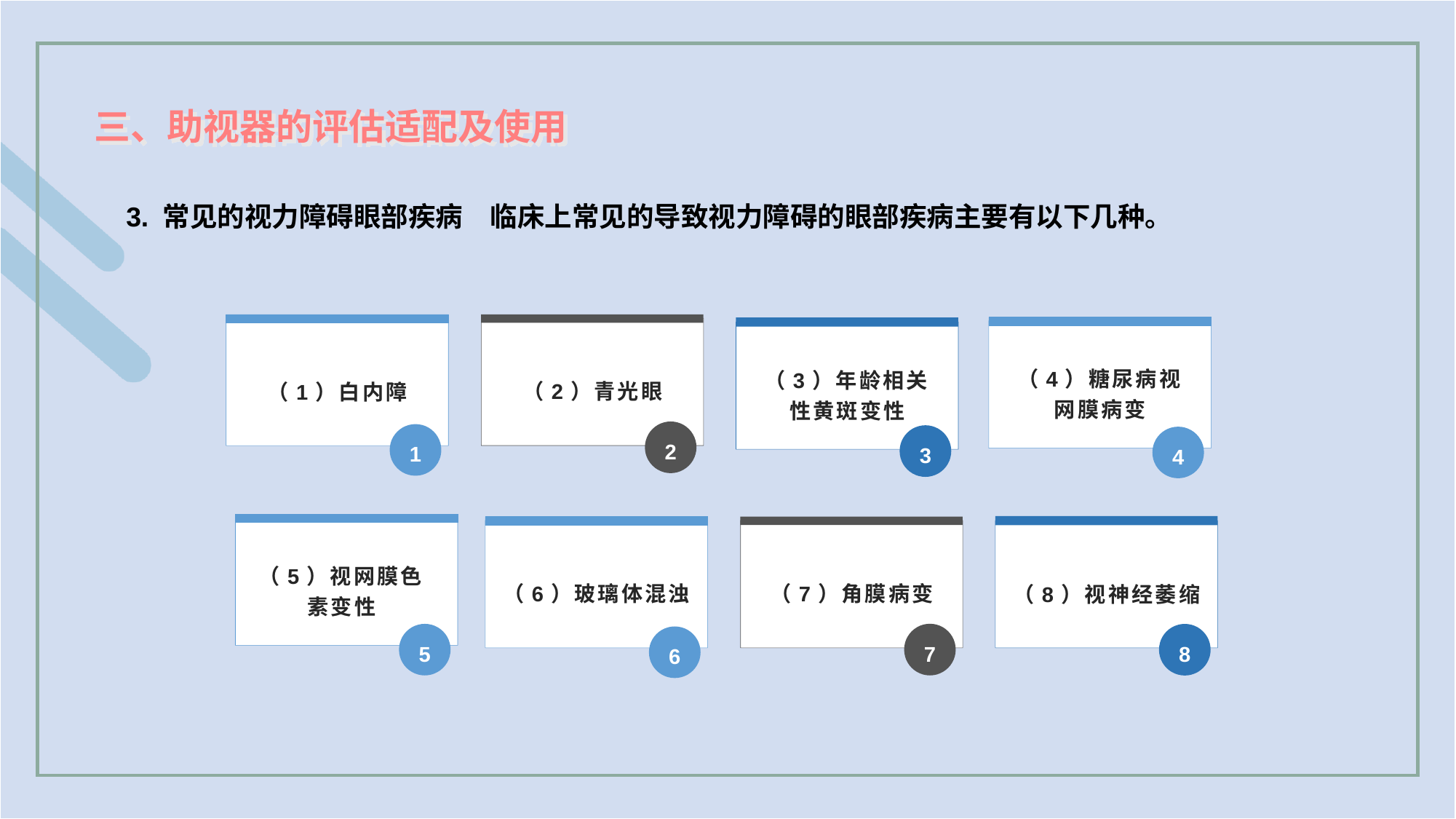

三、助视器的评估适配及使用
3. 常见的视力障碍眼部疾病　临床上常见的导致视力障碍的眼部疾病主要有以下几种。

（1）白内障
1

（2）青光眼
2

（4）糖尿病视网膜病变
4

（3）年龄相关性黄斑变性
3

（5）视网膜色素变性
5

（8）视神经萎缩
8

（6）玻璃体混浊
6

（7）角膜病变
7